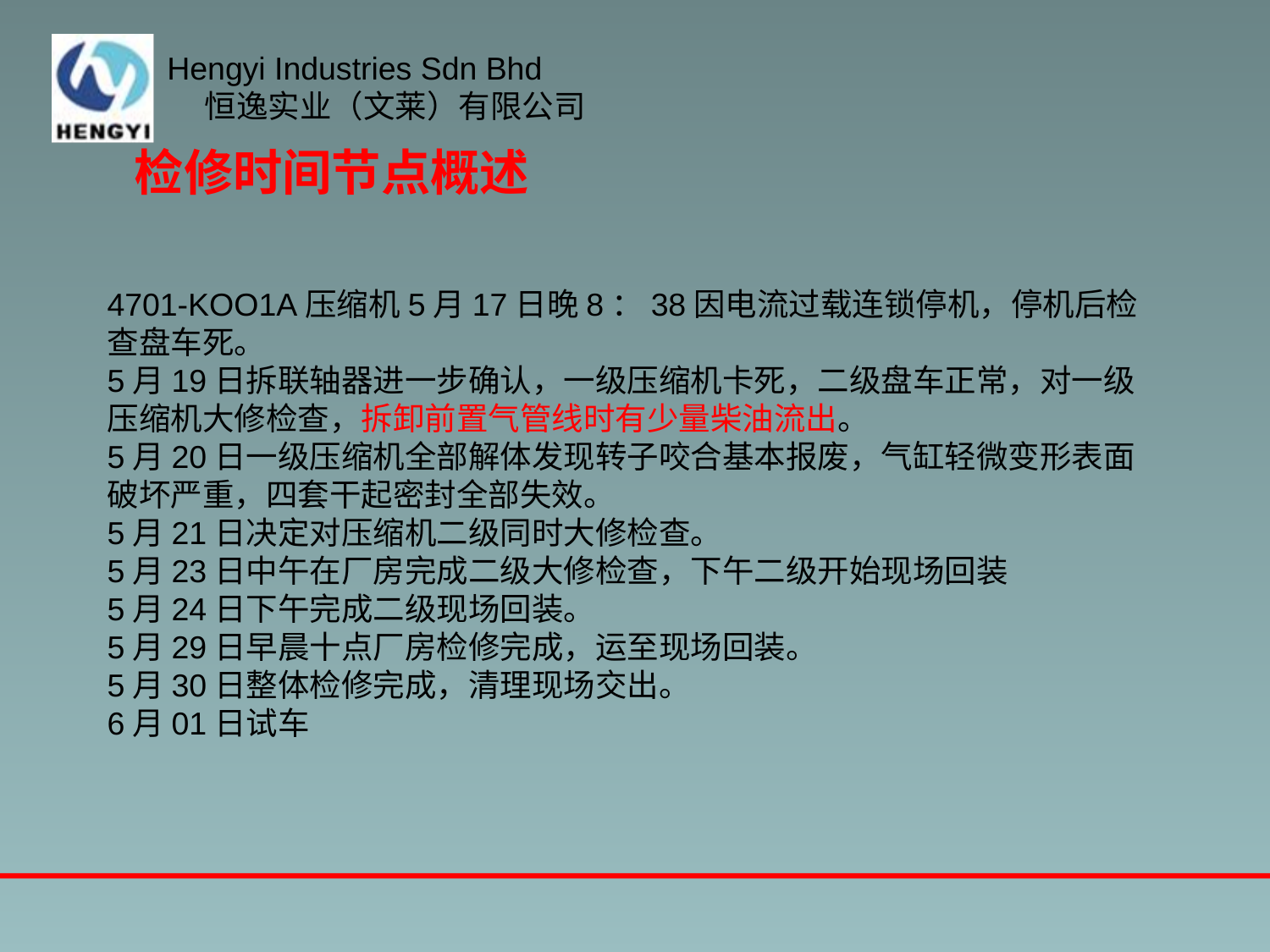

# 检修时间节点概述
4701-KOO1A压缩机5月17日晚8：38因电流过载连锁停机，停机后检查盘车死。
5月19日拆联轴器进一步确认，一级压缩机卡死，二级盘车正常，对一级压缩机大修检查，拆卸前置气管线时有少量柴油流出。
5月20日一级压缩机全部解体发现转子咬合基本报废，气缸轻微变形表面破坏严重，四套干起密封全部失效。
5月21日决定对压缩机二级同时大修检查。
5月23日中午在厂房完成二级大修检查，下午二级开始现场回装
5月24日下午完成二级现场回装。
5月29日早晨十点厂房检修完成，运至现场回装。
5月30日整体检修完成，清理现场交出。
6月01日试车